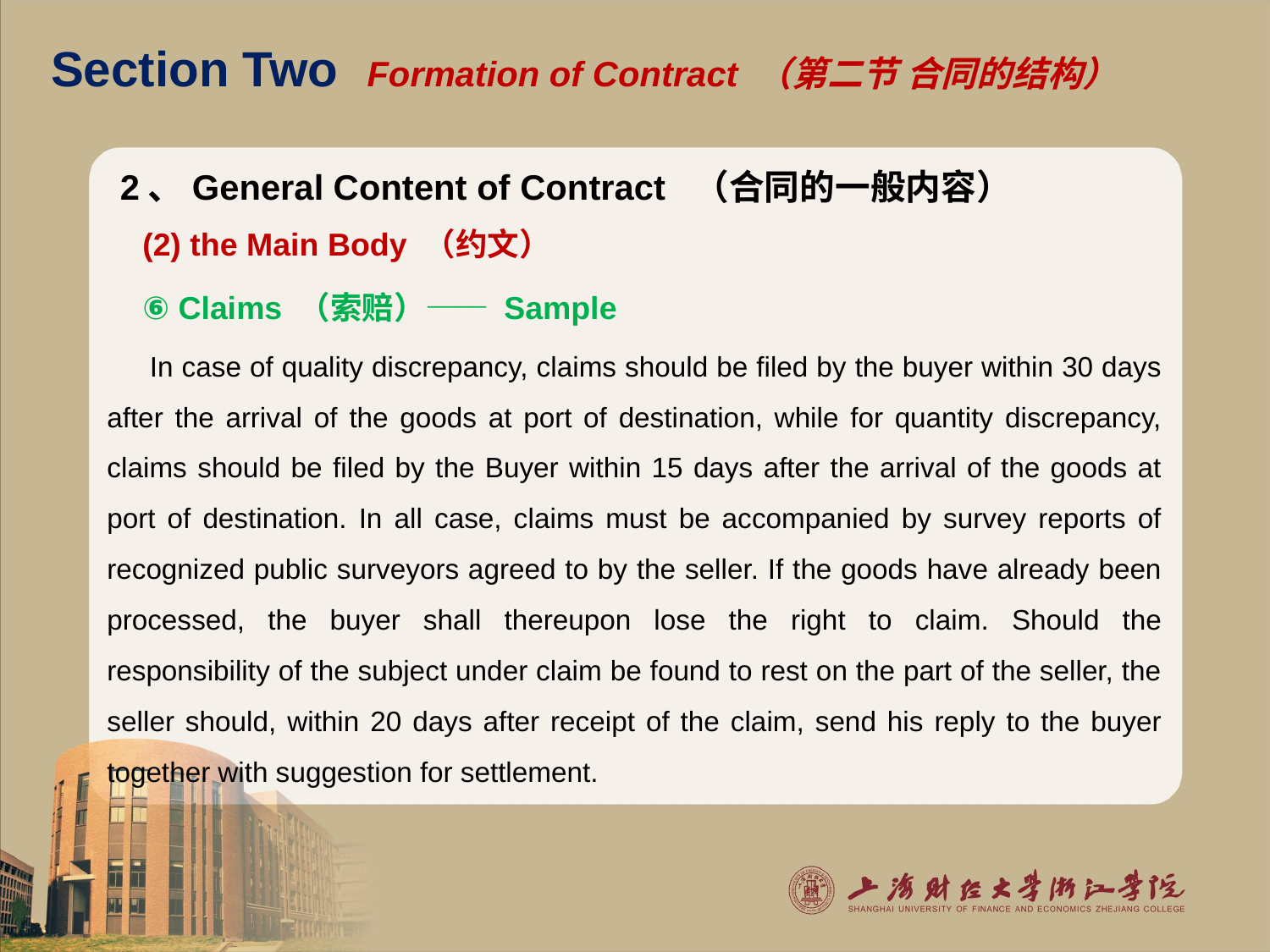

# Section Two   Formation of Contract （第二节 合同的结构）
2、General Content of Contract  （合同的一般内容）
    (2) the Main Body （约文）
    ⑥ Claims （索赔）—— Sample
     In case of quality discrepancy, claims should be filed by the buyer within 30 days after the arrival of the goods at port of destination, while for quantity discrepancy, claims should be filed by the Buyer within 15 days after the arrival of the goods at port of destination. In all case, claims must be accompanied by survey reports of recognized public surveyors agreed to by the seller. If the goods have already been processed, the buyer shall thereupon lose the right to claim. Should the responsibility of the subject under claim be found to rest on the part of the seller, the seller should, within 20 days after receipt of the claim, send his reply to the buyer together with suggestion for settlement.